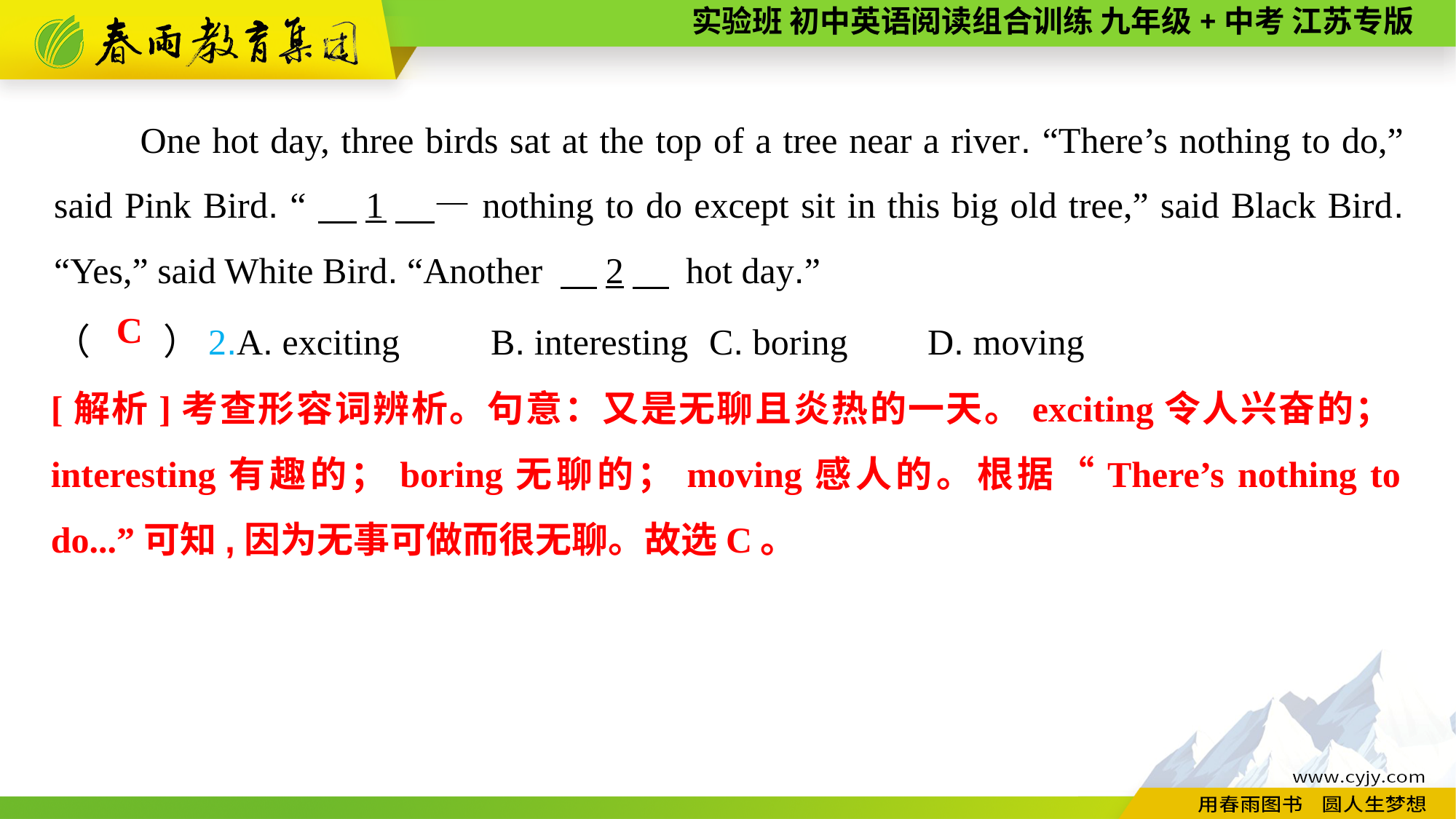

One hot day, three birds sat at the top of a tree near a river. “There’s nothing to do,” said Pink Bird. “　1　—nothing to do except sit in this big old tree,” said Black Bird. “Yes,” said White Bird. “Another 　2　 hot day.”
（　　）2.A. exciting	B. interesting	C. boring	D. moving
C
[解析]考查形容词辨析。句意：又是无聊且炎热的一天。exciting令人兴奋的；interesting有趣的；boring无聊的；moving感人的。根据“There’s nothing to do...”可知,因为无事可做而很无聊。故选C。